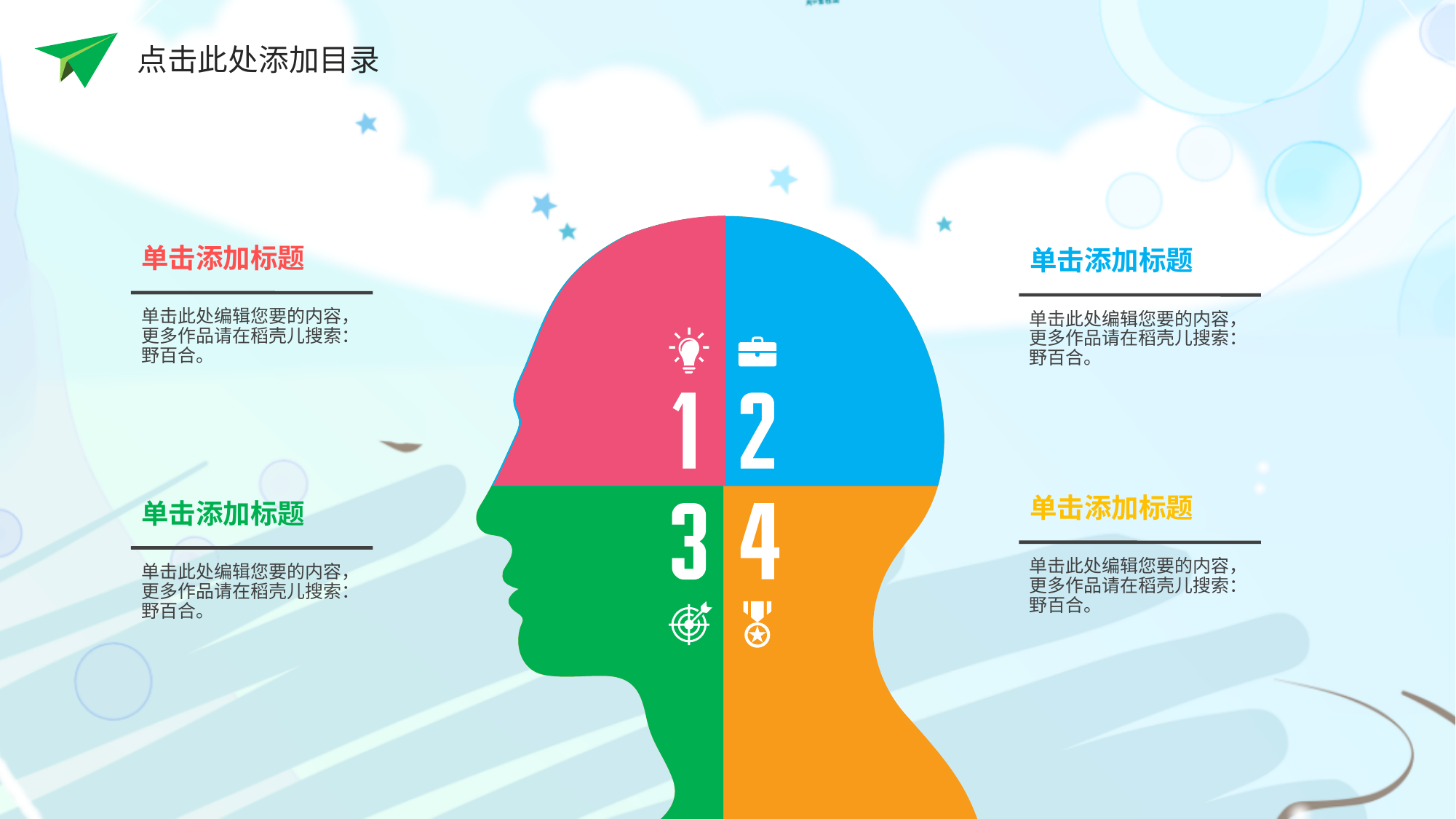

点击此处添加目录

单击添加标题
单击添加标题

单击此处编辑您要的内容，更多作品请在稻壳儿搜索：野百合。
单击此处编辑您要的内容，更多作品请在稻壳儿搜索：野百合。
单击添加标题
单击添加标题

单击此处编辑您要的内容，更多作品请在稻壳儿搜索：野百合。
单击此处编辑您要的内容，更多作品请在稻壳儿搜索：野百合。